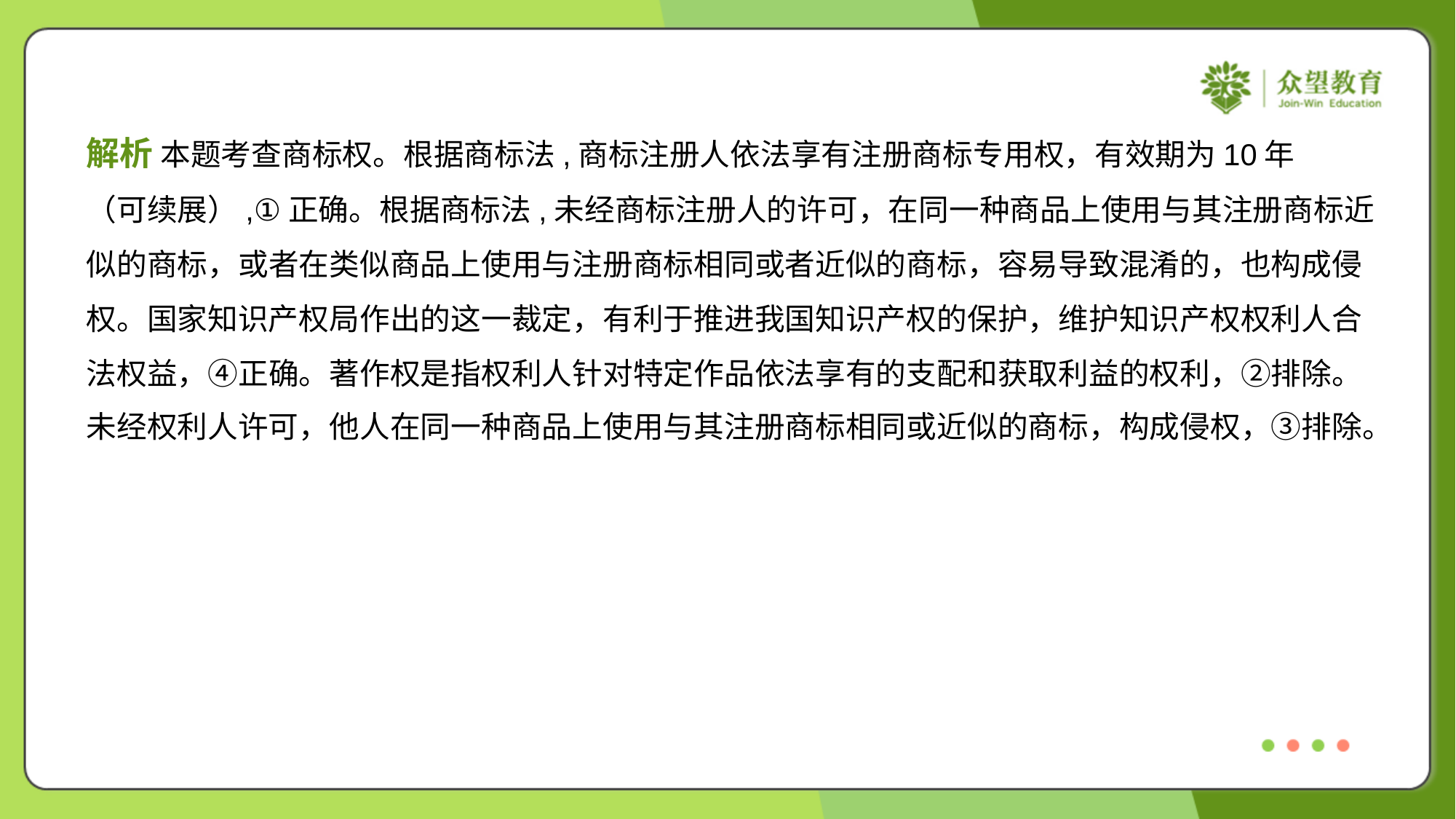

解析 本题考查商标权。根据商标法,商标注册人依法享有注册商标专用权，有效期为10年
（可续展）,①正确。根据商标法,未经商标注册人的许可，在同一种商品上使用与其注册商标近
似的商标，或者在类似商品上使用与注册商标相同或者近似的商标，容易导致混淆的，也构成侵
权。国家知识产权局作出的这一裁定，有利于推进我国知识产权的保护，维护知识产权权利人合
法权益，④正确。著作权是指权利人针对特定作品依法享有的支配和获取利益的权利，②排除。
未经权利人许可，他人在同一种商品上使用与其注册商标相同或近似的商标，构成侵权，③排除。